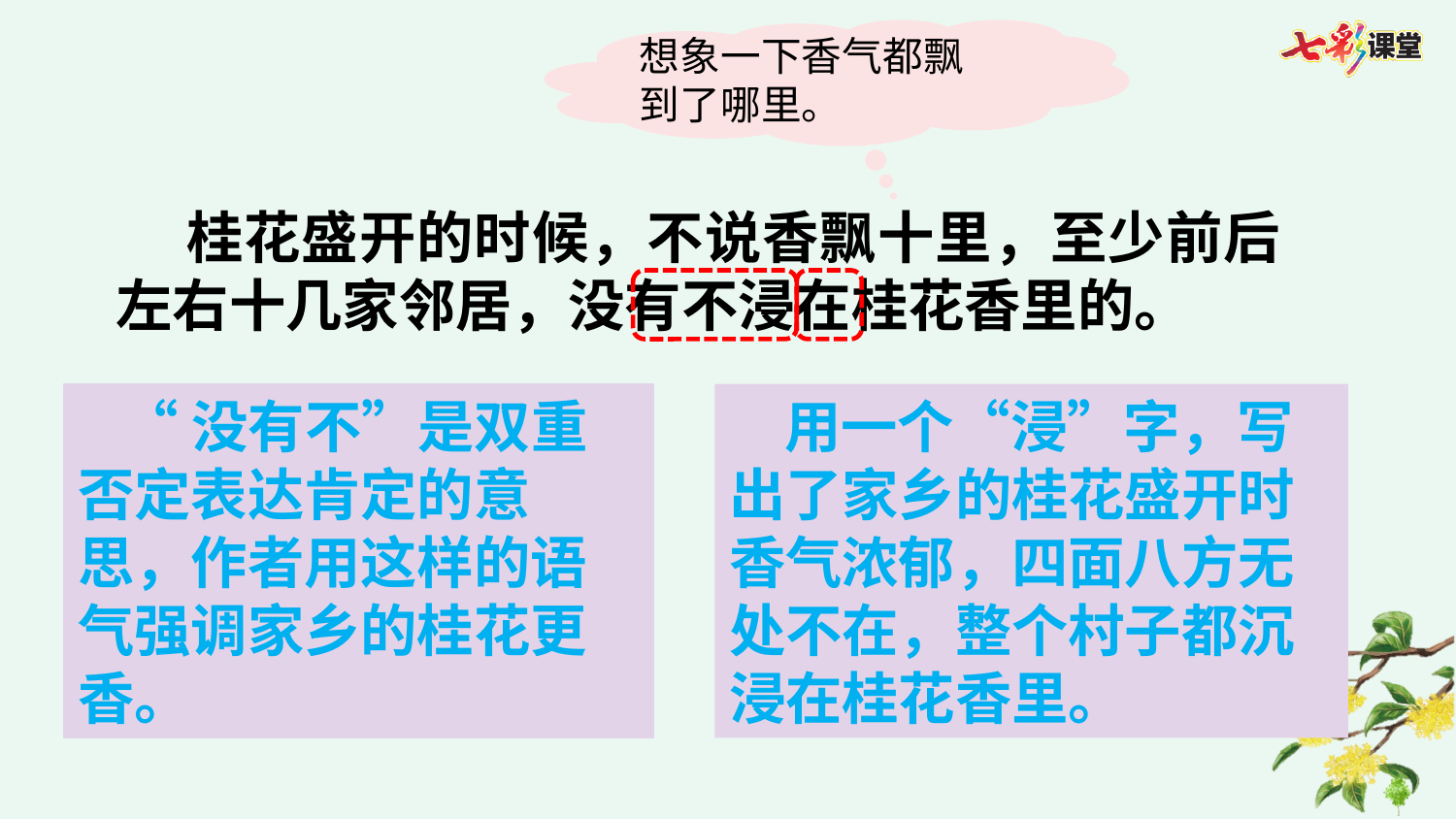

想象一下香气都飘到了哪里。
    桂花盛开的时候，不说香飘十里，至少前后左右十几家邻居，没有不浸在桂花香里的。

    “没有不”是双重否定表达肯定的意思，作者用这样的语气强调家乡的桂花更香。
    用一个“浸”字，写出了家乡的桂花盛开时香气浓郁，四面八方无处不在，整个村子都沉浸在桂花香里。